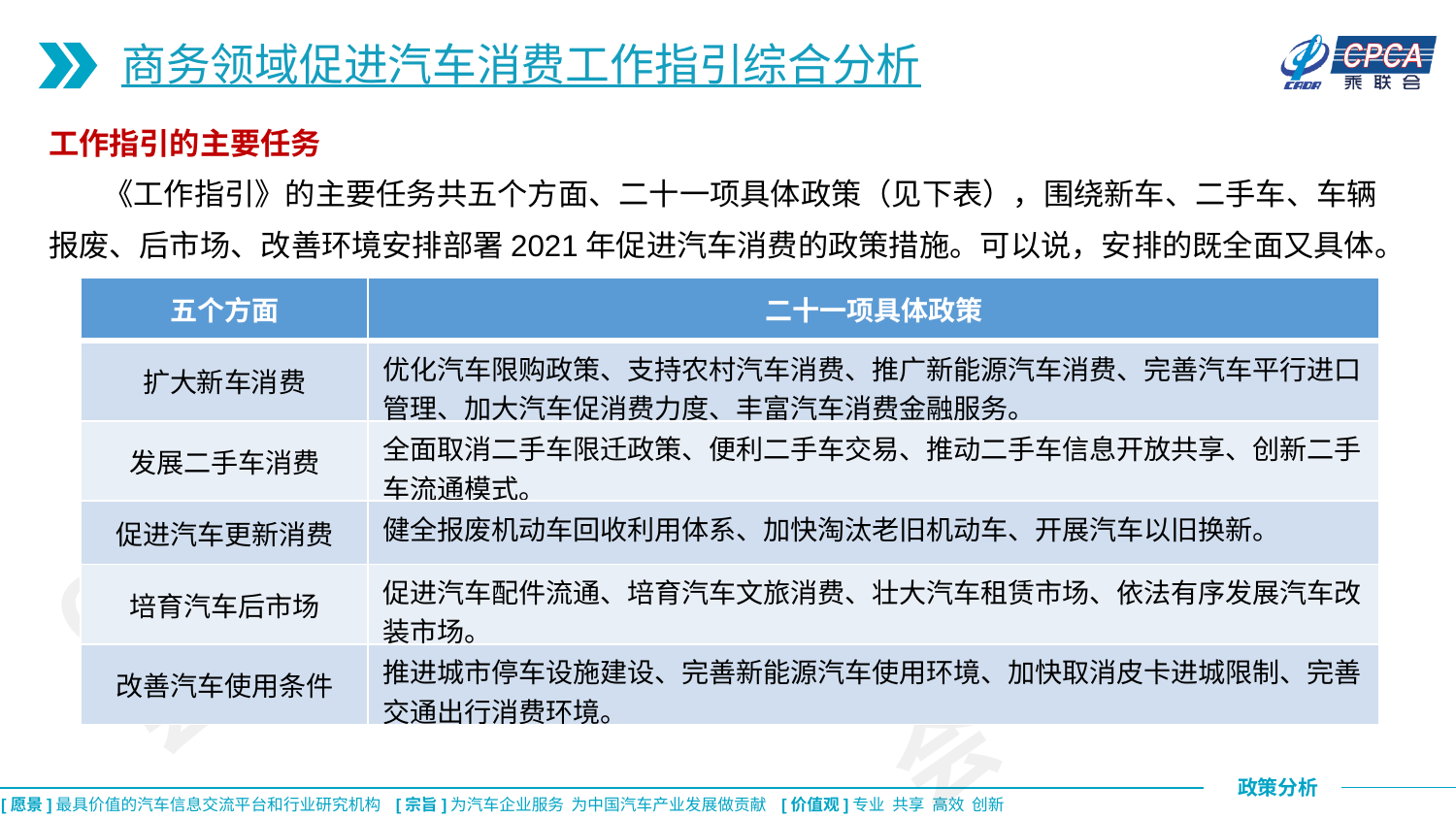

商务领域促进汽车消费工作指引综合分析
工作指引的主要任务
       《工作指引》的主要任务共五个方面、二十一项具体政策（见下表），围绕新车、二手车、车辆报废、后市场、改善环境安排部署2021年促进汽车消费的政策措施。可以说，安排的既全面又具体。
| 五个方面 | 二十一项具体政策 |
| --- | --- |
| 扩大新车消费 | 优化汽车限购政策、支持农村汽车消费、推广新能源汽车消费、完善汽车平行进口管理、加大汽车促消费力度、丰富汽车消费金融服务。 |
| 发展二手车消费 | 全面取消二手车限迁政策、便利二手车交易、推动二手车信息开放共享、创新二手车流通模式。 |
| 促进汽车更新消费 | 健全报废机动车回收利用体系、加快淘汰老旧机动车、开展汽车以旧换新。 |
| 培育汽车后市场 | 促进汽车配件流通、培育汽车文旅消费、壮大汽车租赁市场、依法有序发展汽车改装市场。 |
| 改善汽车使用条件 | 推进城市停车设施建设、完善新能源汽车使用环境、加快取消皮卡进城限制、完善交通出行消费环境。 |
CPCA乘联会
CPCA乘联会